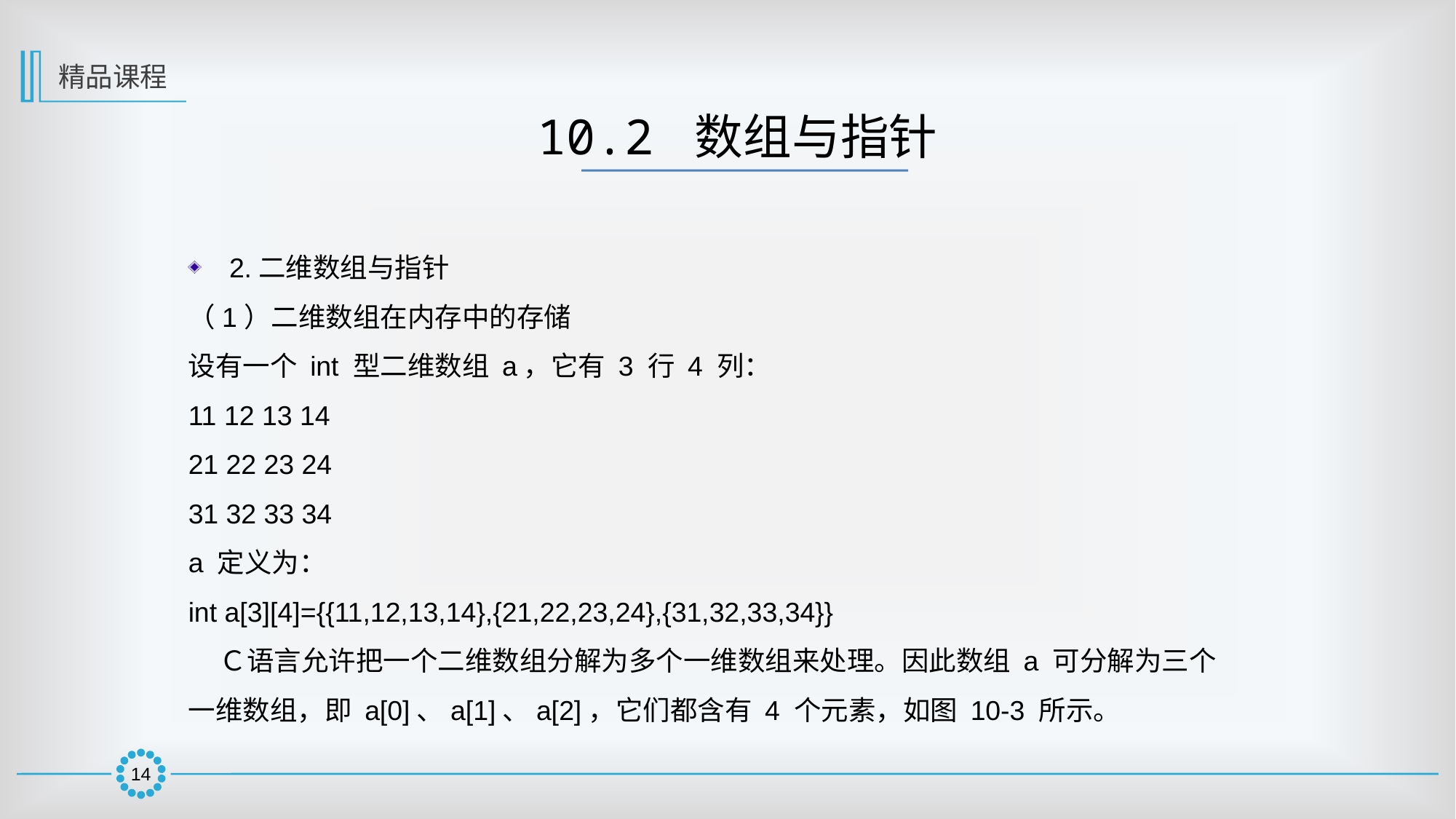

精品课程
10.2 数组与指针

2.二维数组与指针
（1）二维数组在内存中的存储
设有一个 int 型二维数组 a，它有 3 行 4 列：
11 12 13 14
21 22 23 24
31 32 33 34
a 定义为：
int a[3][4]={{11,12,13,14},{21,22,23,24},{31,32,33,34}}
    Ｃ语言允许把一个二维数组分解为多个一维数组来处理。因此数组 a 可分解为三个一维数组，即 a[0]、a[1]、a[2]，它们都含有 4 个元素，如图 10-3 所示。

14